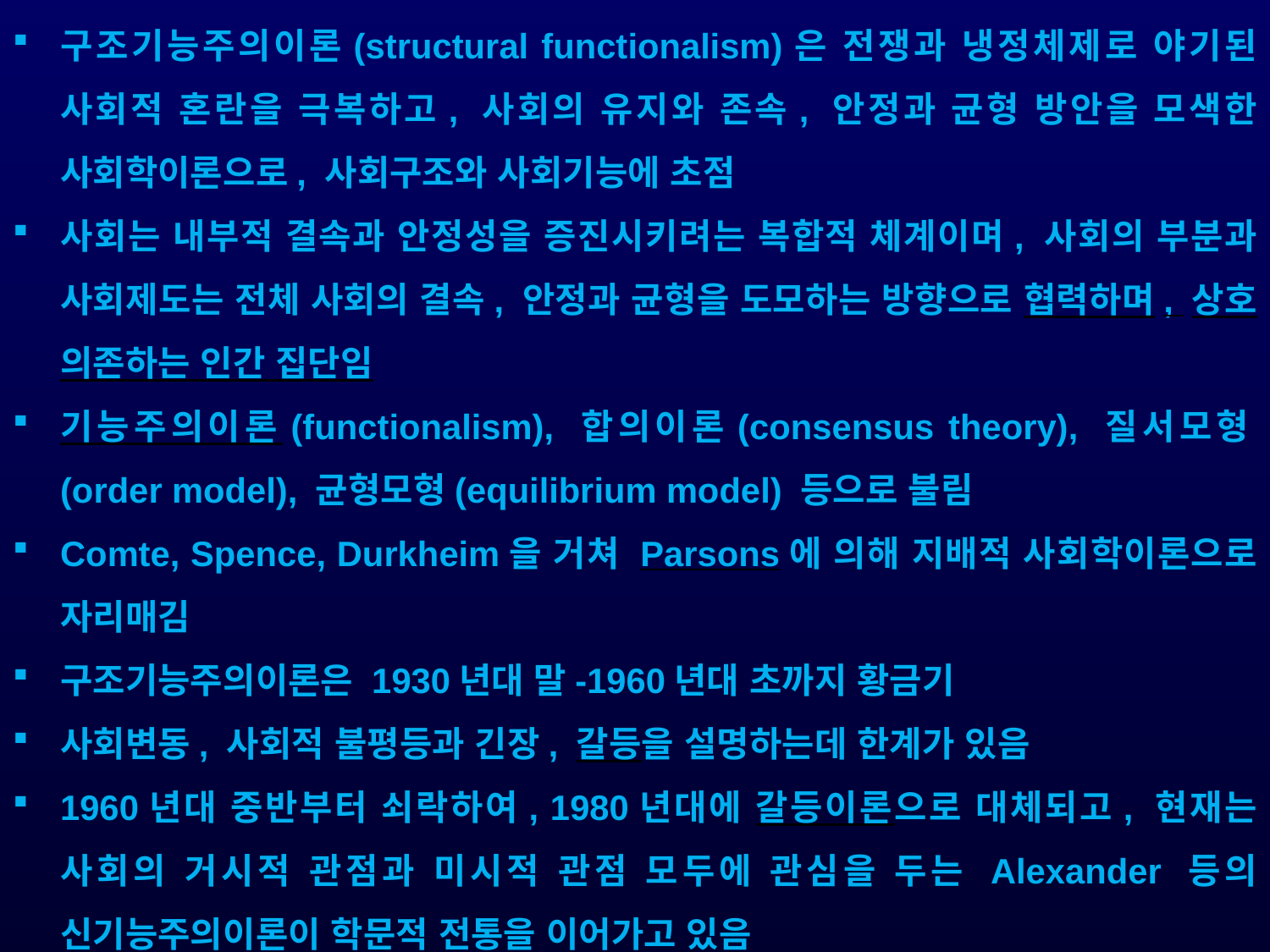

구조기능주의이론(structural functionalism)은 전쟁과 냉정체제로 야기된 사회적 혼란을 극복하고, 사회의 유지와 존속, 안정과 균형 방안을 모색한 사회학이론으로, 사회구조와 사회기능에 초점
사회는 내부적 결속과 안정성을 증진시키려는 복합적 체계이며, 사회의 부분과 사회제도는 전체 사회의 결속, 안정과 균형을 도모하는 방향으로 협력하며, 상호 의존하는 인간 집단임
기능주의이론(functionalism), 합의이론(consensus theory), 질서모형(order model), 균형모형(equilibrium model) 등으로 불림
Comte, Spence, Durkheim을 거쳐 Parsons에 의해 지배적 사회학이론으로 자리매김
구조기능주의이론은 1930년대 말-1960년대 초까지 황금기
사회변동, 사회적 불평등과 긴장, 갈등을 설명하는데 한계가 있음
1960년대 중반부터 쇠락하여, 1980년대에 갈등이론으로 대체되고, 현재는 사회의 거시적 관점과 미시적 관점 모두에 관심을 두는 Alexander 등의 신기능주의이론이 학문적 전통을 이어가고 있음